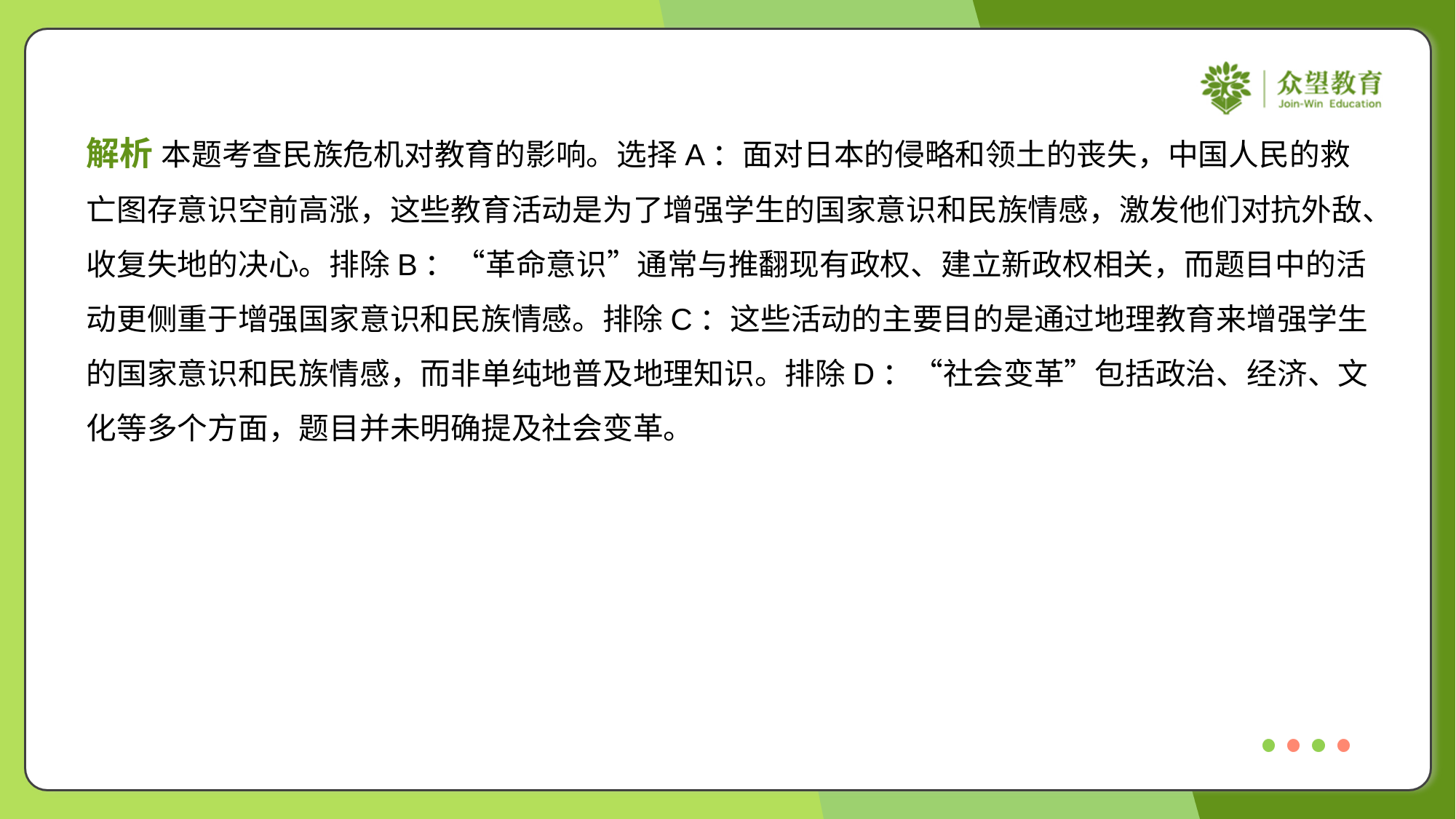

解析 本题考查民族危机对教育的影响。选择A：面对日本的侵略和领土的丧失，中国人民的救
亡图存意识空前高涨，这些教育活动是为了增强学生的国家意识和民族情感，激发他们对抗外敌、
收复失地的决心。排除B：“革命意识”通常与推翻现有政权、建立新政权相关，而题目中的活
动更侧重于增强国家意识和民族情感。排除C：这些活动的主要目的是通过地理教育来增强学生
的国家意识和民族情感，而非单纯地普及地理知识。排除D：“社会变革”包括政治、经济、文
化等多个方面，题目并未明确提及社会变革。